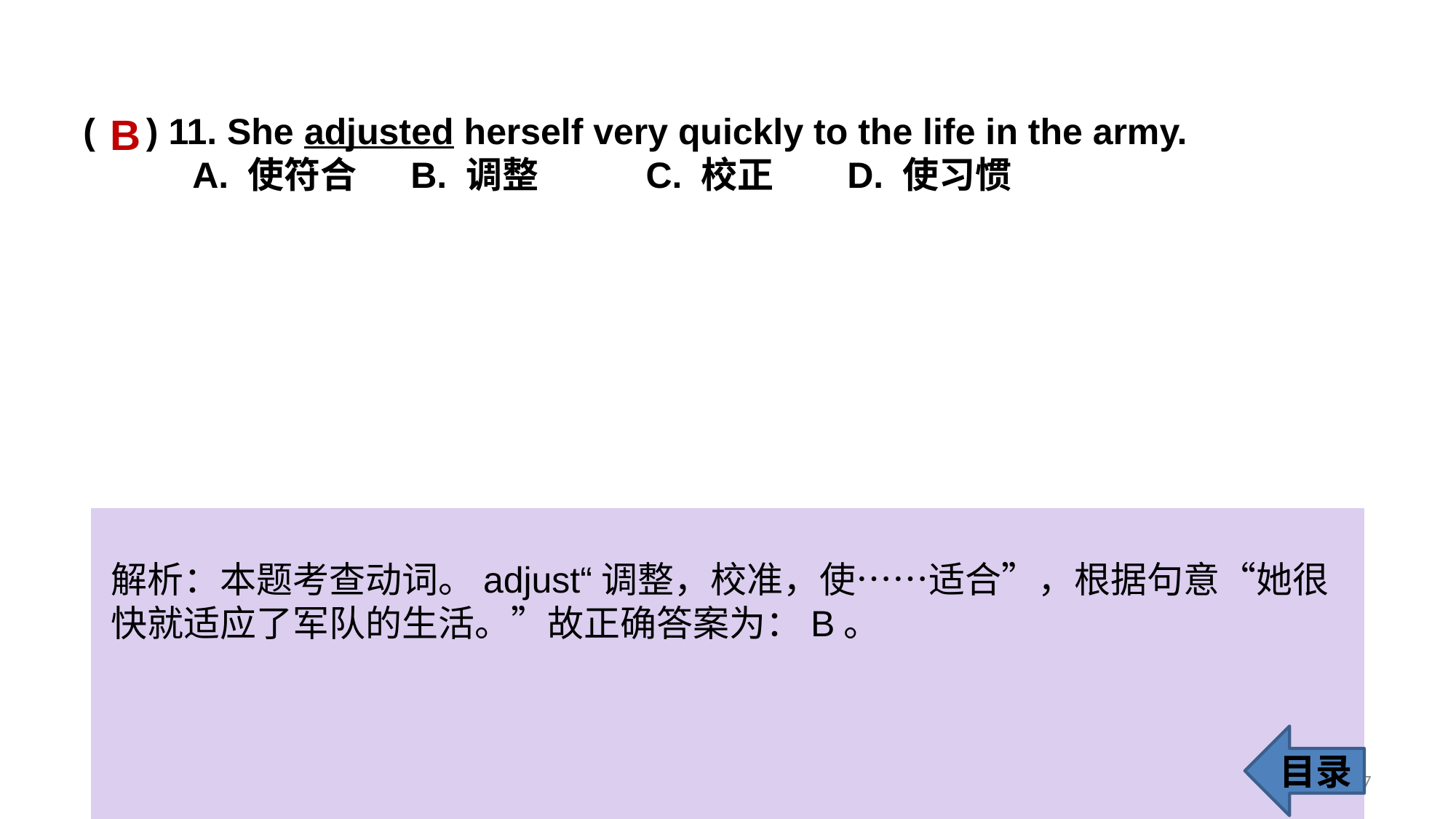

(     ) 11. She adjusted herself very quickly to the life in the army.
	A. 使符合 	B. 调整	 C. 校正 	D. 使习惯
B

解析：本题考查动词。adjust“调整，校准，使……适合”，根据句意“她很快就适应了军队的生活。”故正确答案为：B。
目录
17